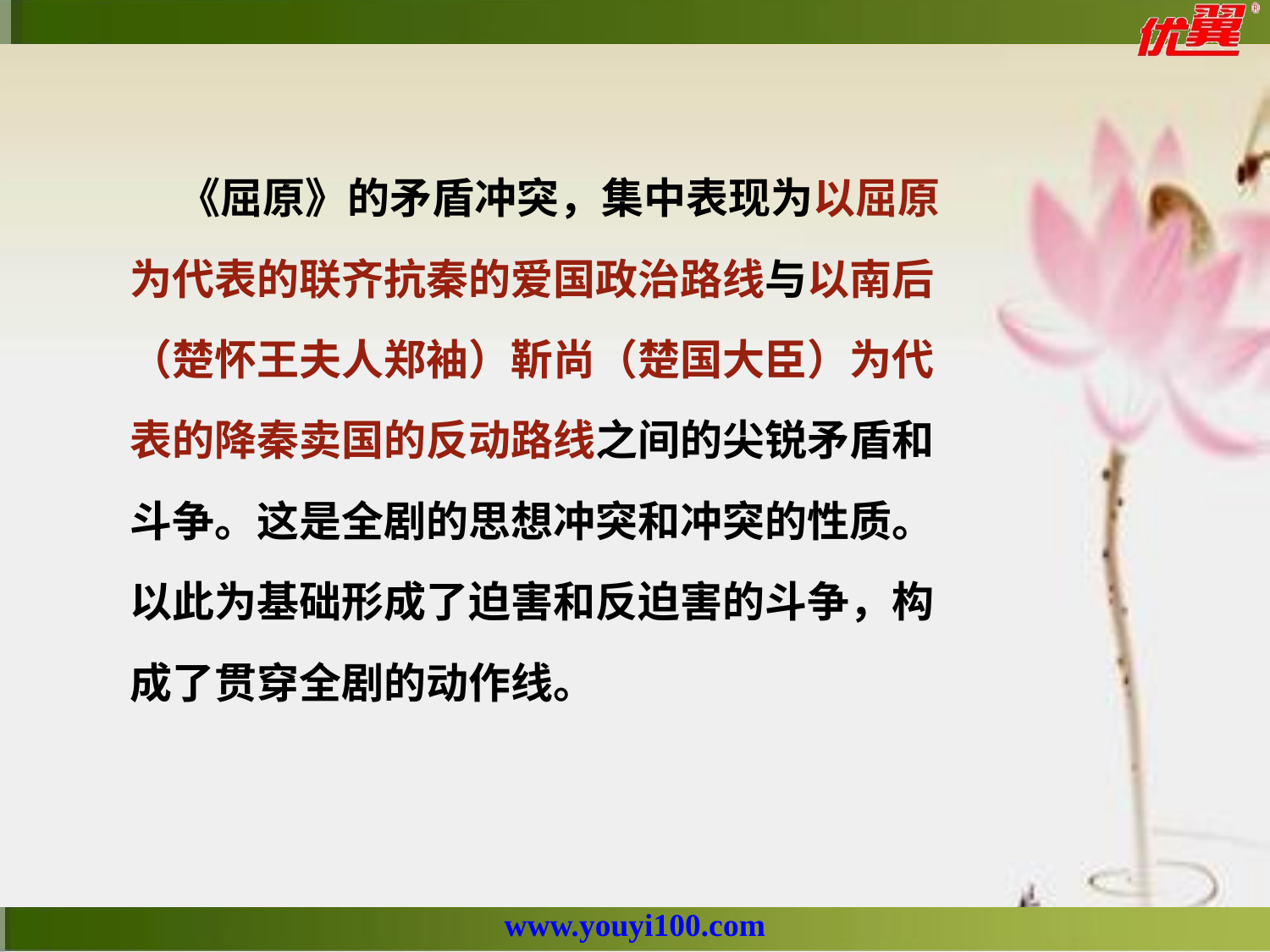

《屈原》的矛盾冲突，集中表现为以屈原为代表的联齐抗秦的爱国政治路线与以南后（楚怀王夫人郑袖）靳尚（楚国大臣）为代表的降秦卖国的反动路线之间的尖锐矛盾和斗争。这是全剧的思想冲突和冲突的性质。以此为基础形成了迫害和反迫害的斗争，构成了贯穿全剧的动作线。